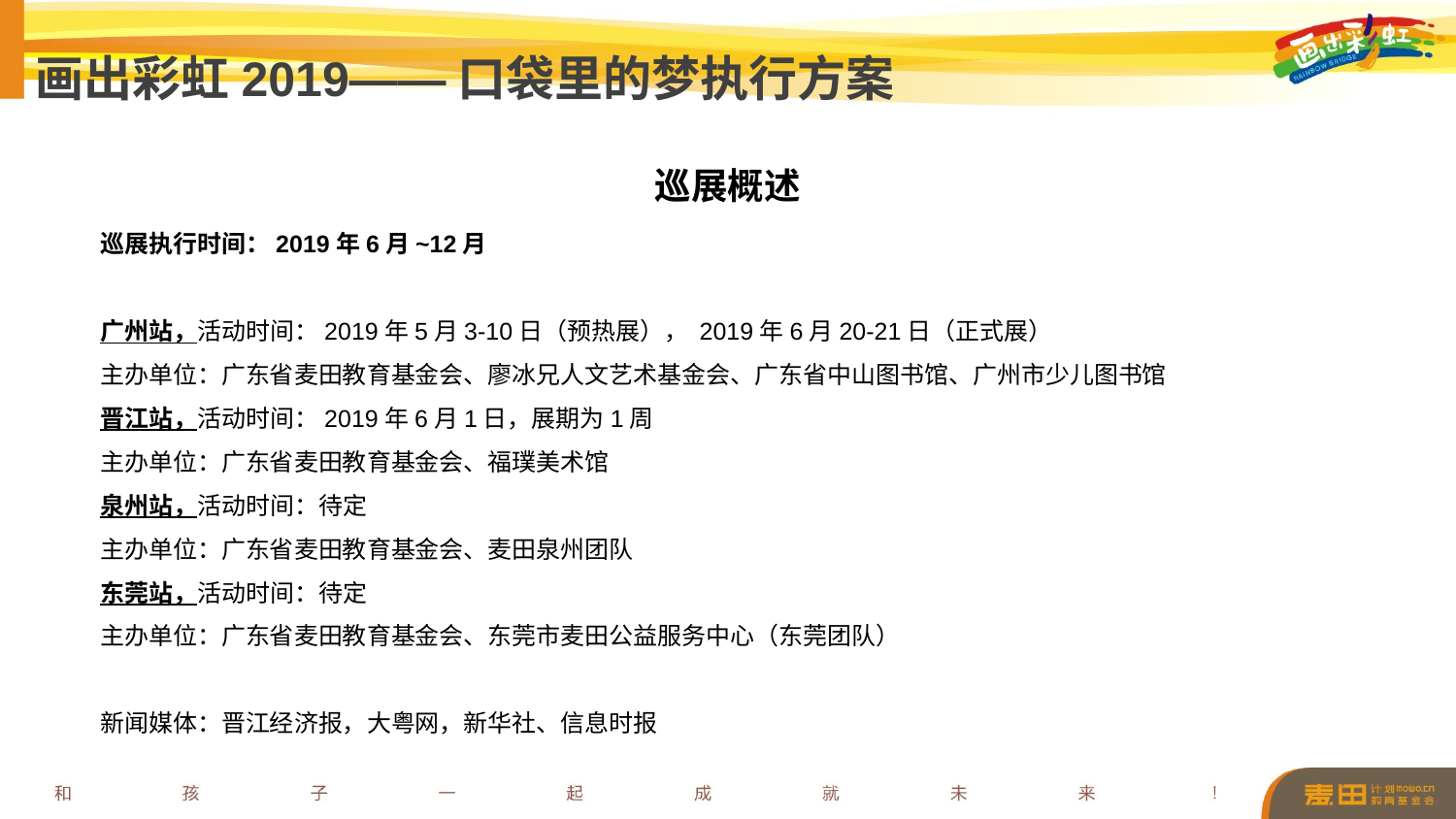

画出彩虹2019——口袋里的梦执行方案
巡展概述
巡展执行时间：2019年6月~12月

广州站，活动时间：2019年5月3-10日（预热展）， 2019年6月20-21日（正式展）
主办单位：广东省麦田教育基金会、廖冰兄人文艺术基金会、广东省中山图书馆、广州市少儿图书馆
晋江站，活动时间：2019年6月1日，展期为1周
主办单位：广东省麦田教育基金会、福璞美术馆
泉州站，活动时间：待定
主办单位：广东省麦田教育基金会、麦田泉州团队
东莞站，活动时间：待定
主办单位：广东省麦田教育基金会、东莞市麦田公益服务中心（东莞团队）

新闻媒体：晋江经济报，大粤网，新华社、信息时报